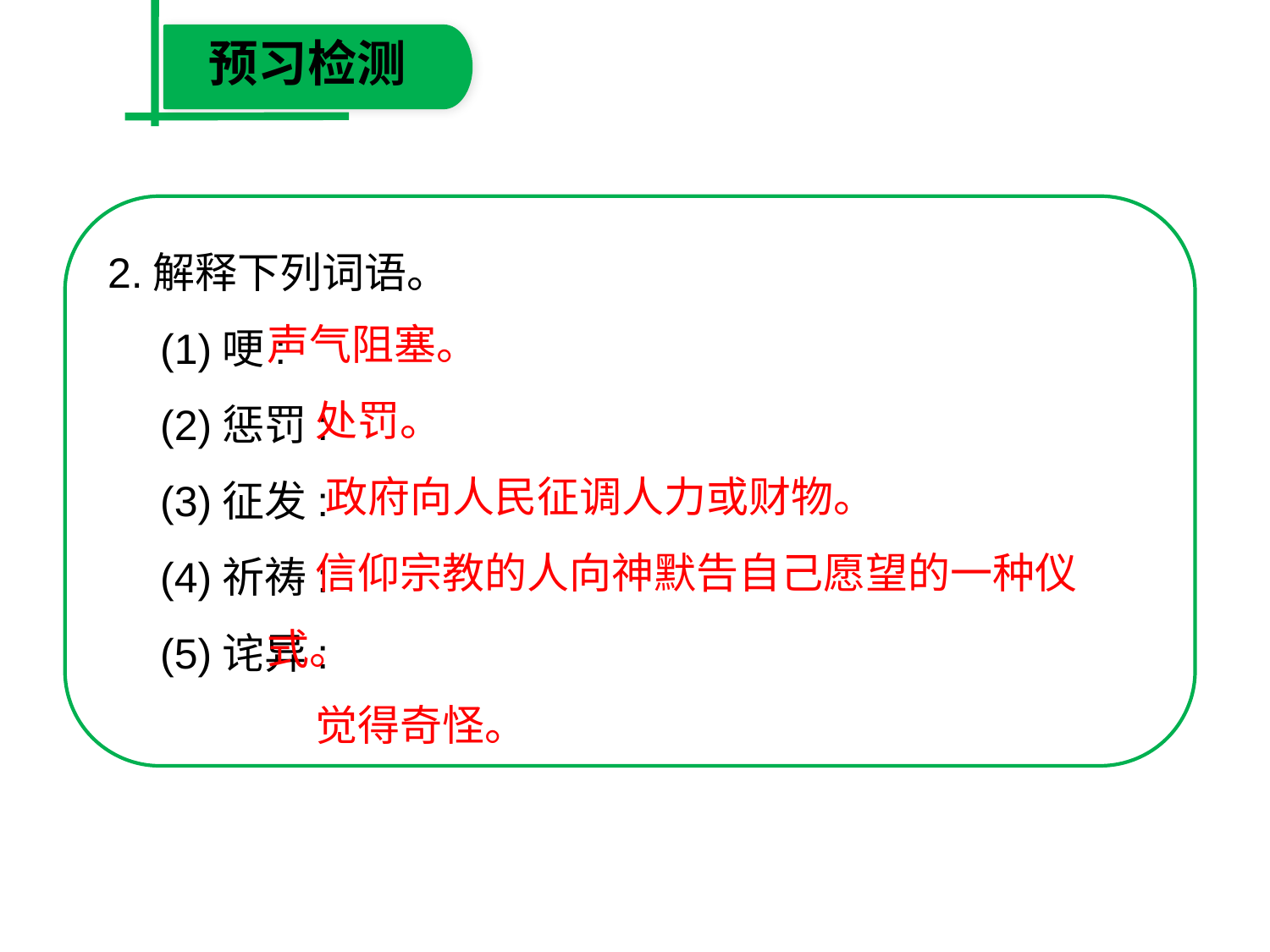

预习检测

2.解释下列词语。
　(1)哽:
　(2)惩罚:
　(3)征发:
　(4)祈祷:
　(5)诧异:
声气阻塞。
    处罚。
     政府向人民征调人力或财物。
    信仰宗教的人向神默告自己愿望的一种仪式。
    觉得奇怪。